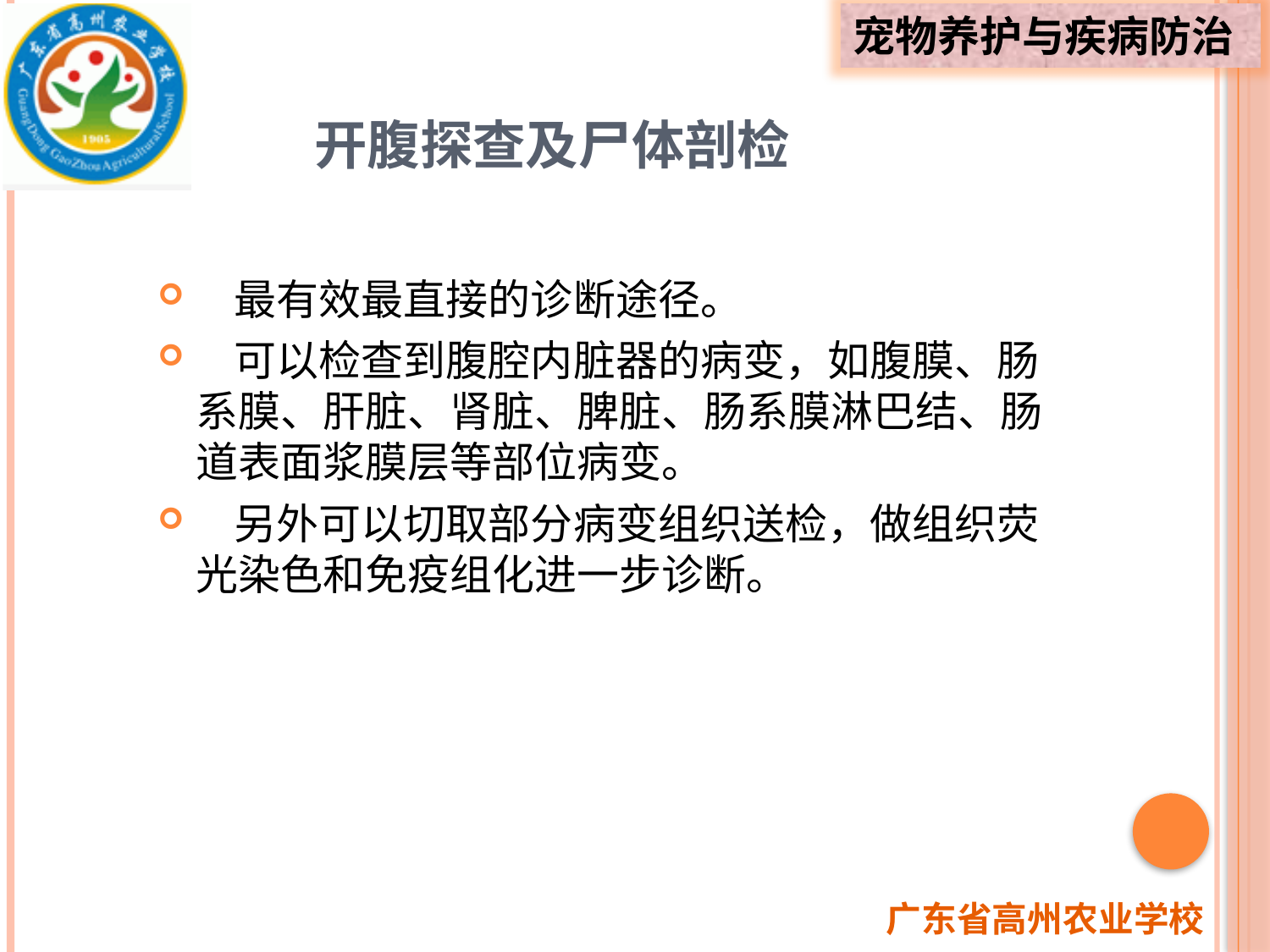

# 开腹探查及尸体剖检
   最有效最直接的诊断途径。
   可以检查到腹腔内脏器的病变，如腹膜、肠系膜、肝脏、肾脏、脾脏、肠系膜淋巴结、肠道表面浆膜层等部位病变。
   另外可以切取部分病变组织送检，做组织荧光染色和免疫组化进一步诊断。